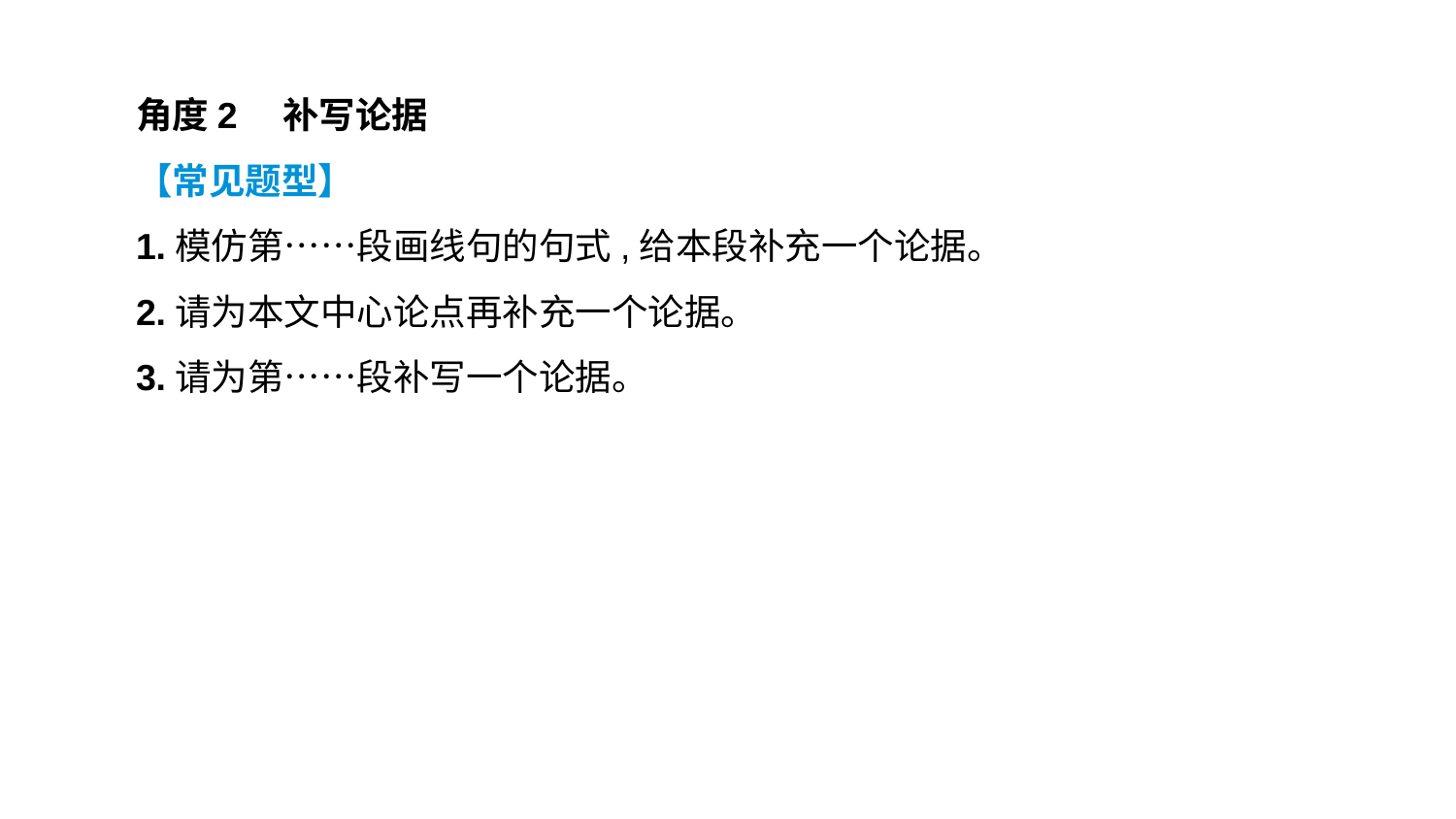

角度2　补写论据
【常见题型】
1.模仿第……段画线句的句式,给本段补充一个论据。
2.请为本文中心论点再补充一个论据。
3.请为第……段补写一个论据。